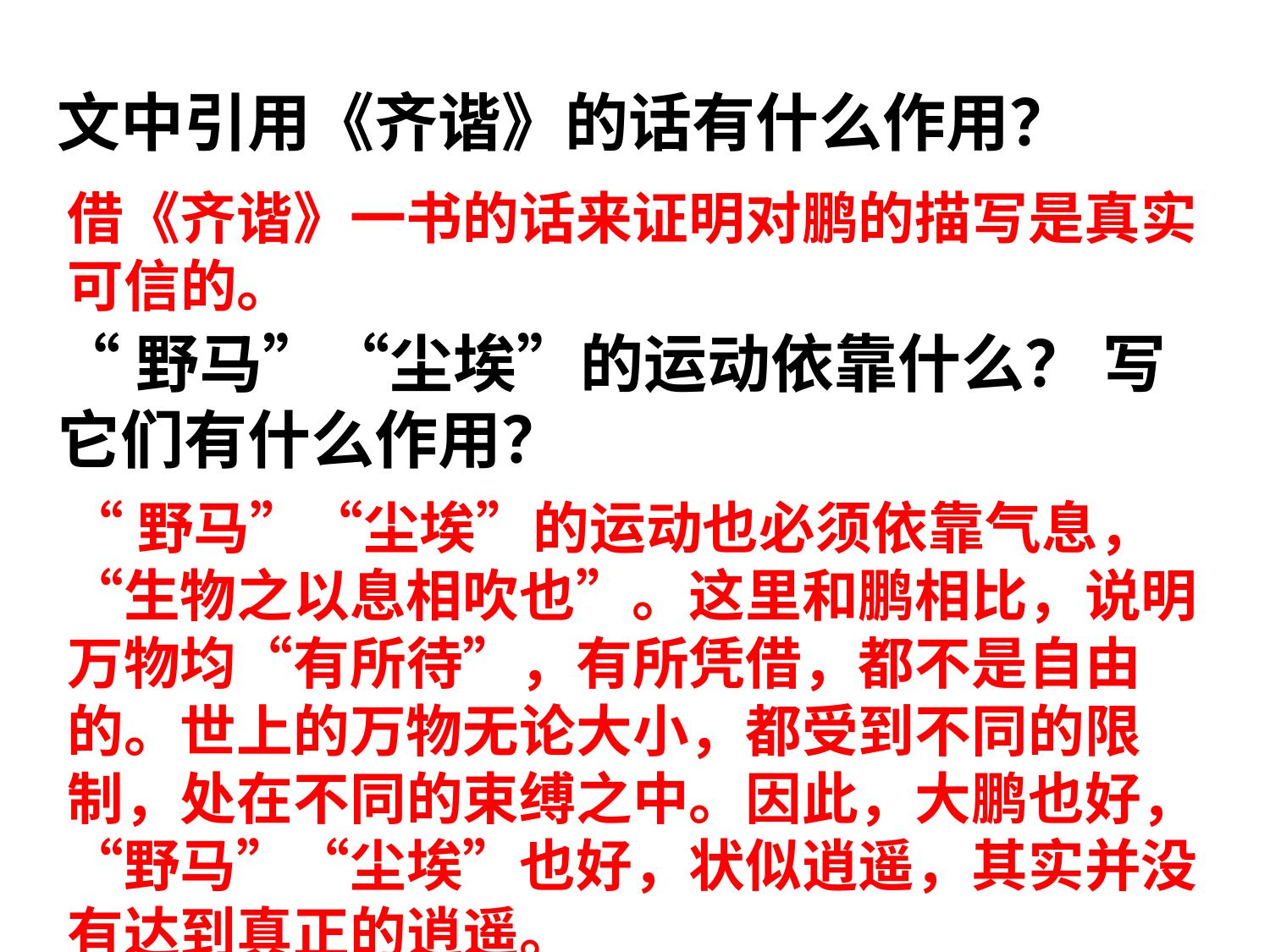

文中引用《齐谐》的话有什么作用？
借《齐谐》一书的话来证明对鹏的描写是真实可信的。
“野马”“尘埃”的运动依靠什么？ 写它们有什么作用？
“野马”“尘埃”的运动也必须依靠气息，“生物之以息相吹也”。这里和鹏相比，说明万物均“有所待”，有所凭借，都不是自由的。世上的万物无论大小，都受到不同的限制，处在不同的束缚之中。因此，大鹏也好，“野马”“尘埃”也好，状似逍遥，其实并没有达到真正的逍遥。